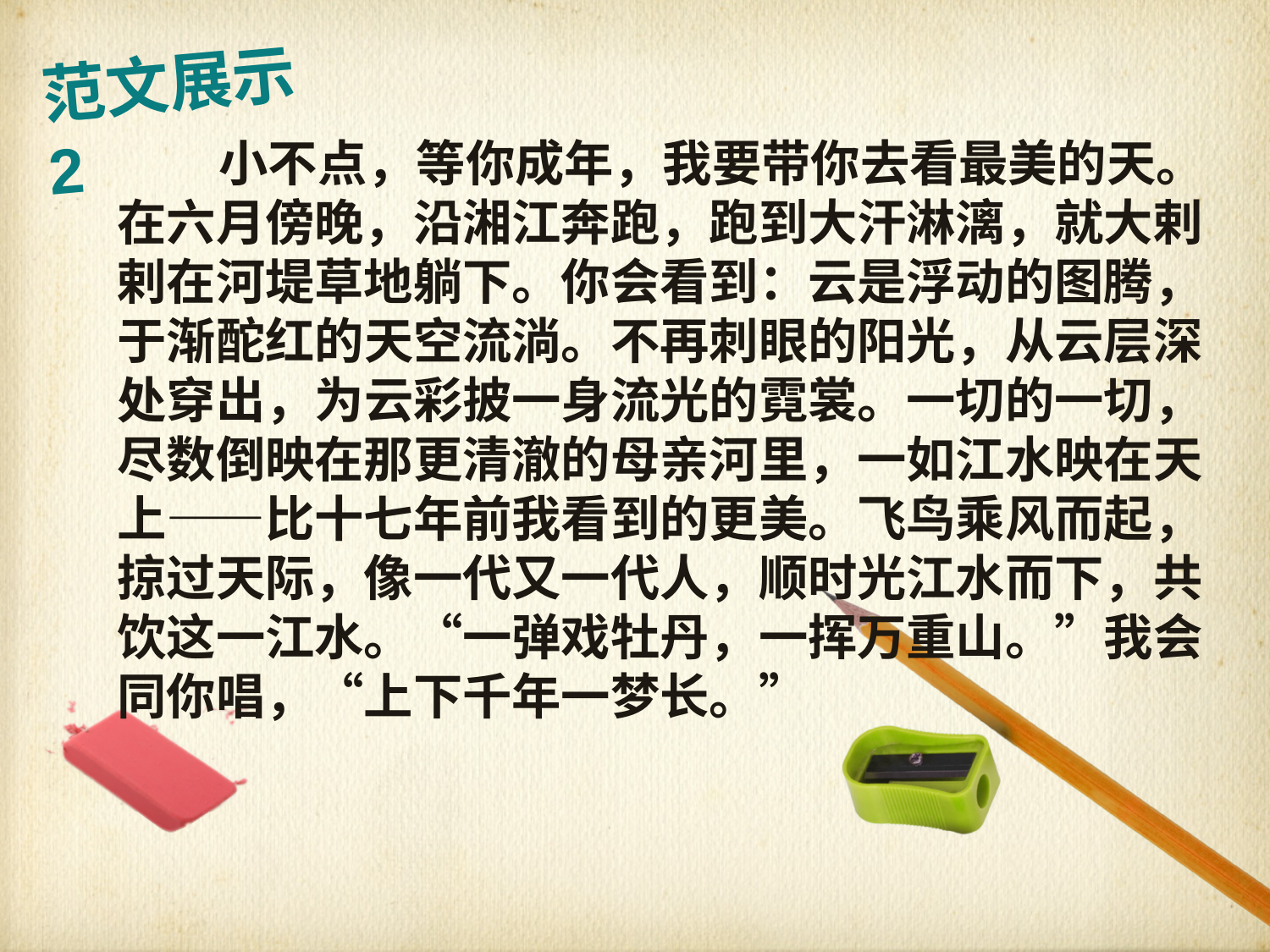

范文展示2
        小不点，等你成年，我要带你去看最美的天。在六月傍晚，沿湘江奔跑，跑到大汗淋漓，就大剌剌在河堤草地躺下。你会看到：云是浮动的图腾，于渐酡红的天空流淌。不再刺眼的阳光，从云层深处穿出，为云彩披一身流光的霓裳。一切的一切，尽数倒映在那更清澈的母亲河里，一如江水映在天上——比十七年前我看到的更美。飞鸟乘风而起，掠过天际，像一代又一代人，顺时光江水而下，共饮这一江水。“一弹戏牡丹，一挥万重山。”我会同你唱，“上下千年一梦长。”